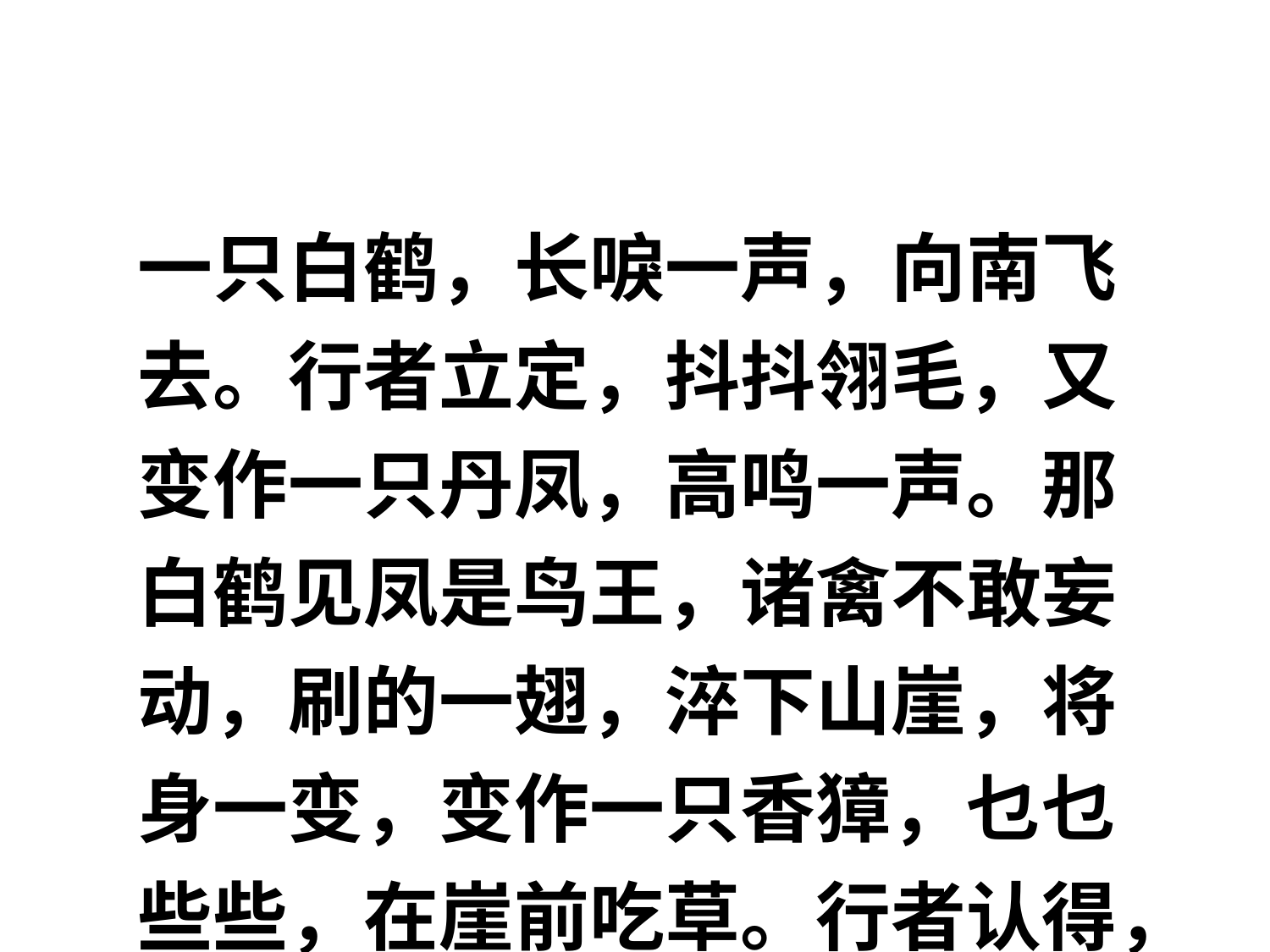

一只白鹤，长唳一声，向南飞去。行者立定，抖抖翎毛，又变作一只丹凤，高鸣一声。那白鹤见凤是鸟王，诸禽不敢妄动，刷的一翅，淬下山崖，将身一变，变作一只香獐，乜乜些些，在崖前吃草。行者认得，也就落下翅来，变作一只饿